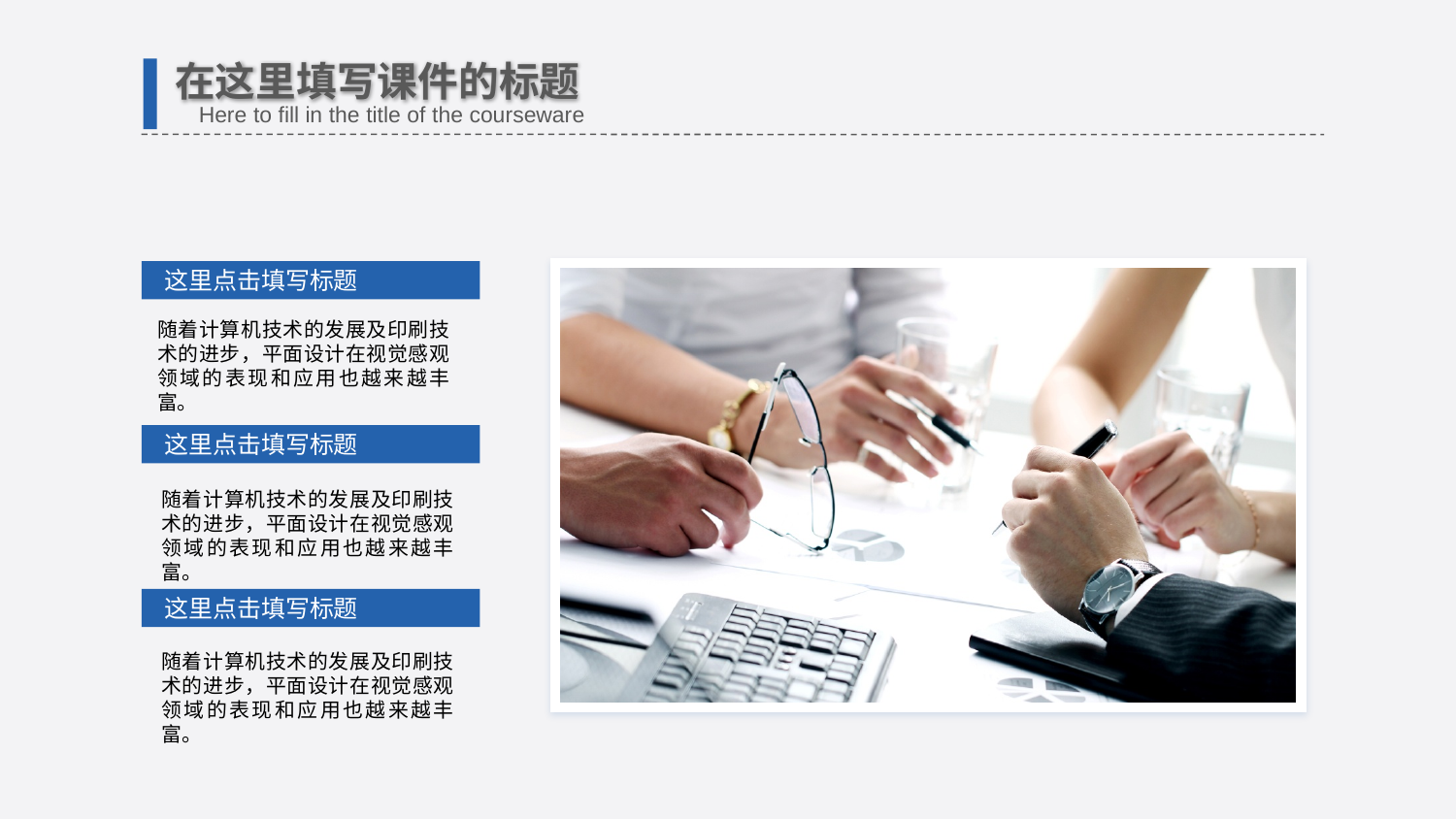

在这里填写课件的标题

Here to fill in the title of the courseware
这里点击填写标题

随着计算机技术的发展及印刷技术的进步，平面设计在视觉感观领域的表现和应用也越来越丰富。
这里点击填写标题
随着计算机技术的发展及印刷技术的进步，平面设计在视觉感观领域的表现和应用也越来越丰富。
这里点击填写标题
随着计算机技术的发展及印刷技术的进步，平面设计在视觉感观领域的表现和应用也越来越丰富。